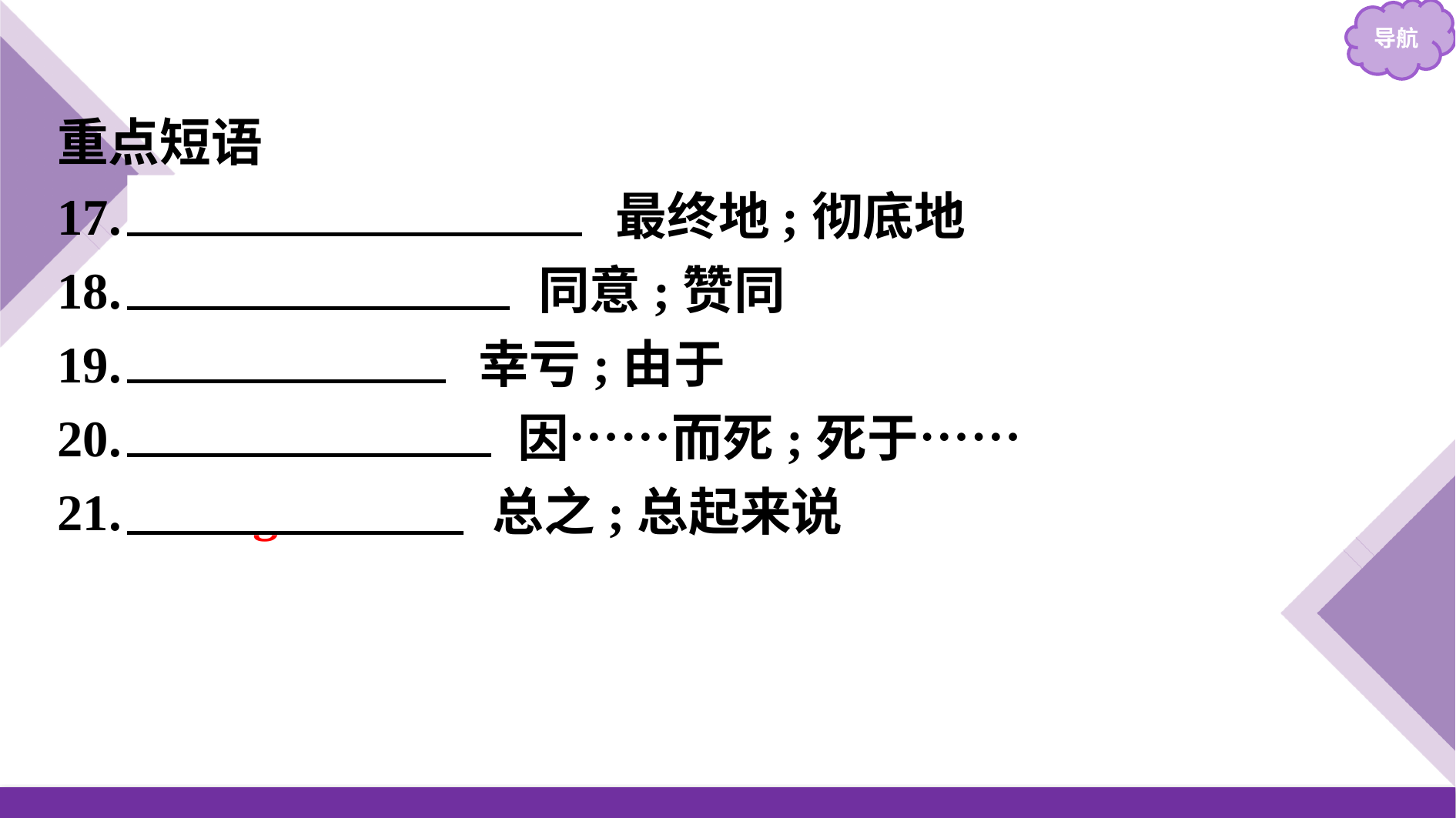

重点短语
17.　once and for all　 最终地;彻底地
18.　subscribe to　 同意;赞同
19.　thanks to　 幸亏;由于
20.　die from/of　 因……而死;死于……
21.　in general　 总之;总起来说